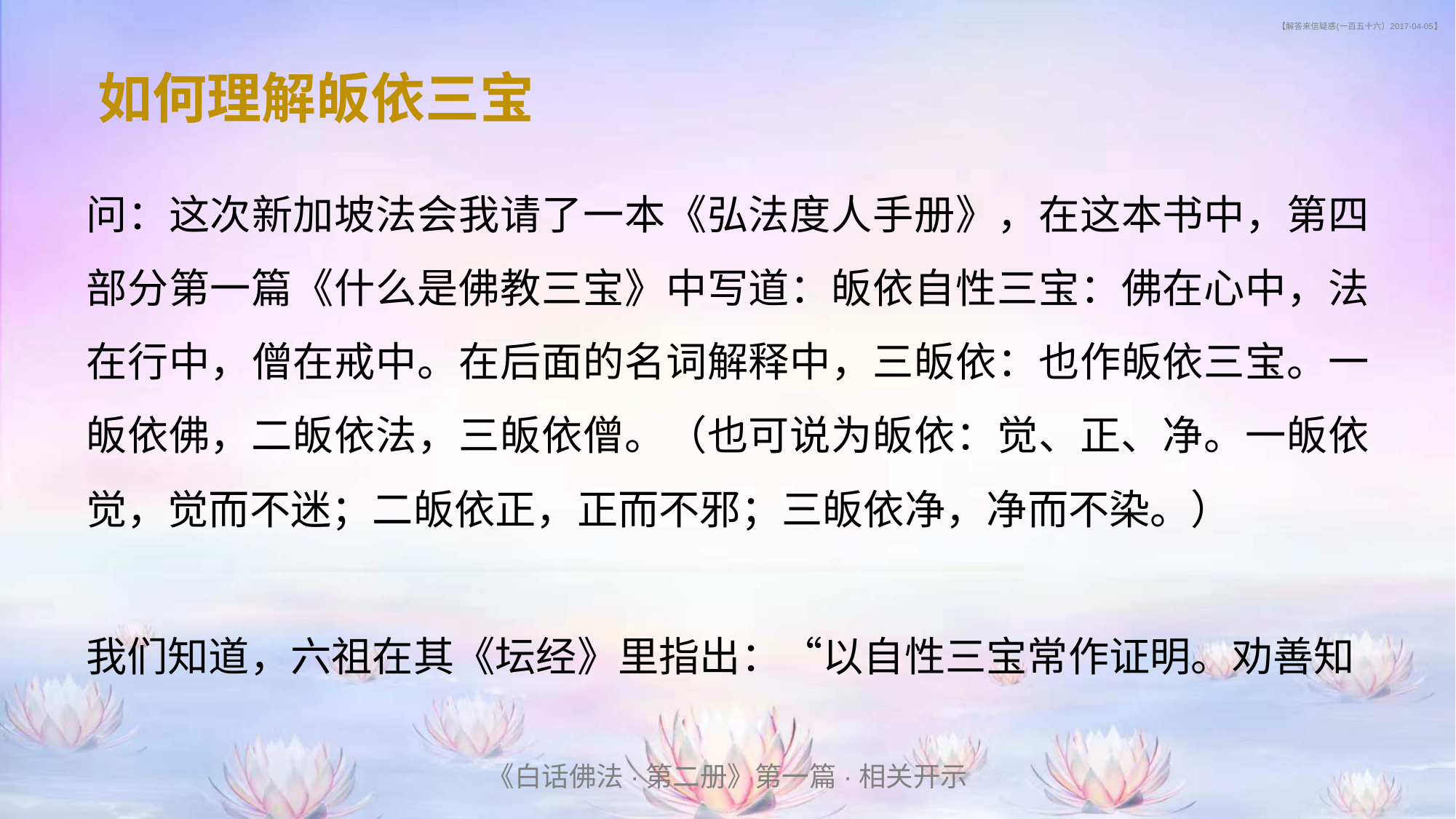

# 【解答来信疑惑(一百五十六）2017-04-05】
   如何理解皈依三宝
问：这次新加坡法会我请了一本《弘法度人手册》，在这本书中，第四部分第一篇《什么是佛教三宝》中写道：皈依自性三宝：佛在心中，法在行中，僧在戒中。在后面的名词解释中，三皈依：也作皈依三宝。一皈依佛，二皈依法，三皈依僧。（也可说为皈依：觉、正、净。一皈依觉，觉而不迷；二皈依正，正而不邪；三皈依净，净而不染。）

我们知道，六祖在其《坛经》里指出：“以自性三宝常作证明。劝善知
《白话佛法·第二册》第一篇·相关开示